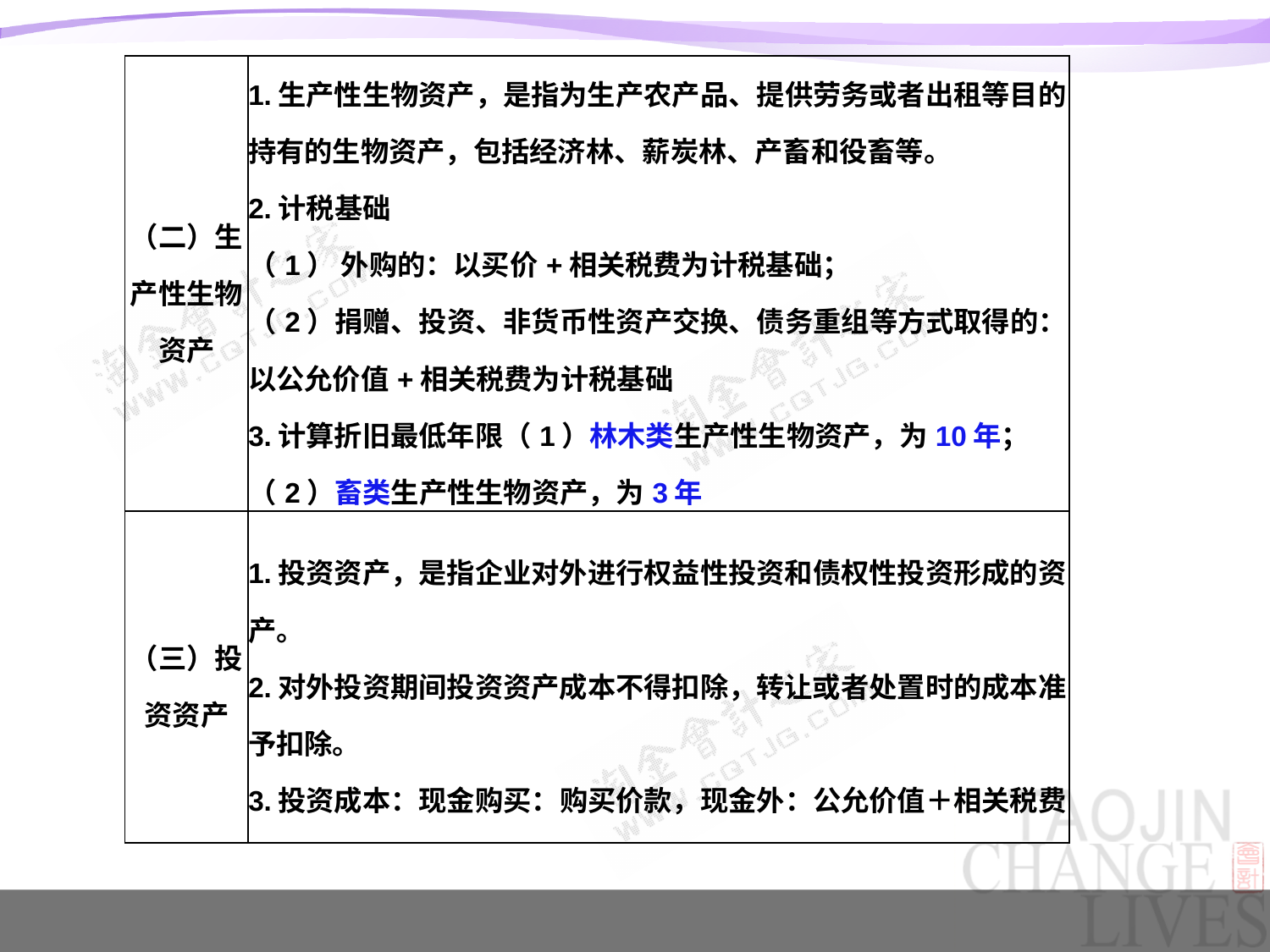

| （二）生产性生物资产 | 1.生产性生物资产，是指为生产农产品、提供劳务或者出租等目的持有的生物资产，包括经济林、薪炭林、产畜和役畜等。 2.计税基础 （1） 外购的：以买价+相关税费为计税基础； （2）捐赠、投资、非货币性资产交换、债务重组等方式取得的：以公允价值+相关税费为计税基础 3.计算折旧最低年限（1）林木类生产性生物资产，为10年； （2）畜类生产性生物资产，为3年 |
| --- | --- |
| （三）投资资产 | 1.投资资产，是指企业对外进行权益性投资和债权性投资形成的资产。 2.对外投资期间投资资产成本不得扣除，转让或者处置时的成本准予扣除。 3.投资成本：现金购买：购买价款，现金外：公允价值＋相关税费 |